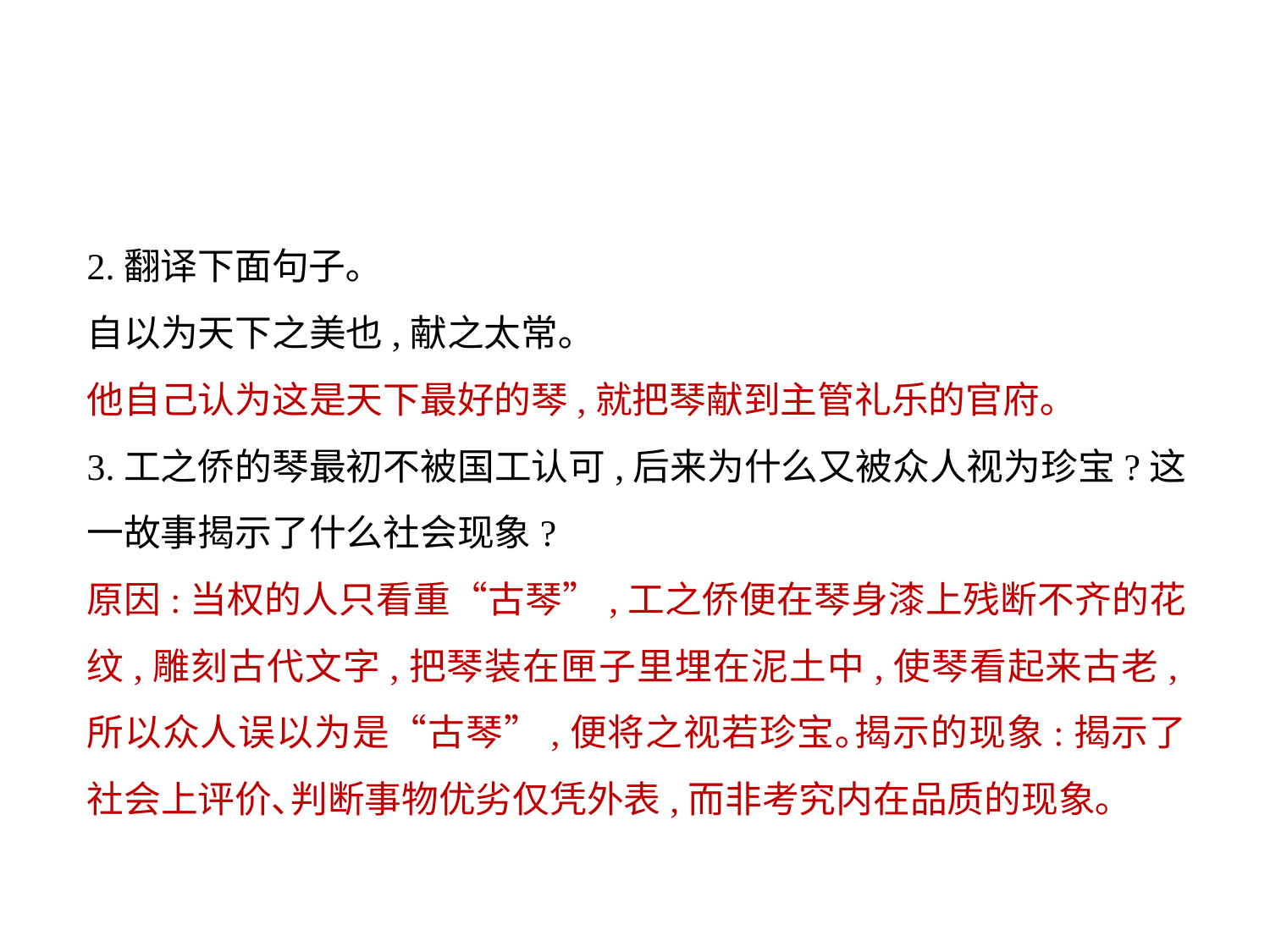

2.翻译下面句子｡
自以为天下之美也,献之太常｡
他自己认为这是天下最好的琴,就把琴献到主管礼乐的官府｡
3.工之侨的琴最初不被国工认可,后来为什么又被众人视为珍宝?这一故事揭示了什么社会现象?
原因:当权的人只看重“古琴”,工之侨便在琴身漆上残断不齐的花纹,雕刻古代文字,把琴装在匣子里埋在泥土中,使琴看起来古老,所以众人误以为是“古琴”,便将之视若珍宝｡揭示的现象:揭示了社会上评价､判断事物优劣仅凭外表,而非考究内在品质的现象｡